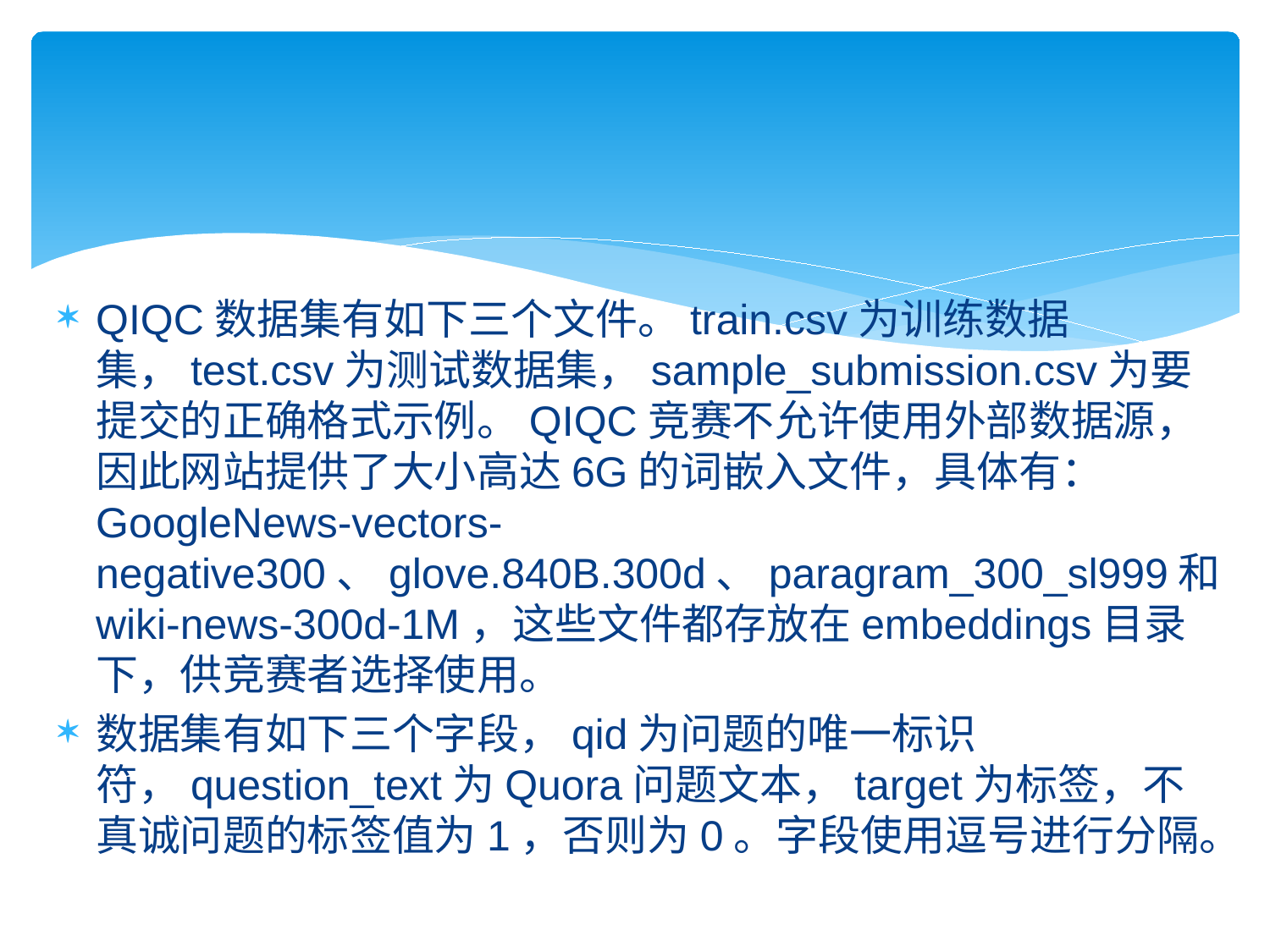

#
QIQC数据集有如下三个文件。train.csv为训练数据集，test.csv为测试数据集，sample_submission.csv为要提交的正确格式示例。QIQC竞赛不允许使用外部数据源，因此网站提供了大小高达6G的词嵌入文件，具体有：GoogleNews-vectors-negative300、glove.840B.300d、paragram_300_sl999和wiki-news-300d-1M，这些文件都存放在embeddings目录下，供竞赛者选择使用。
数据集有如下三个字段，qid为问题的唯一标识符，question_text为Quora问题文本，target为标签，不真诚问题的标签值为1，否则为0。字段使用逗号进行分隔。